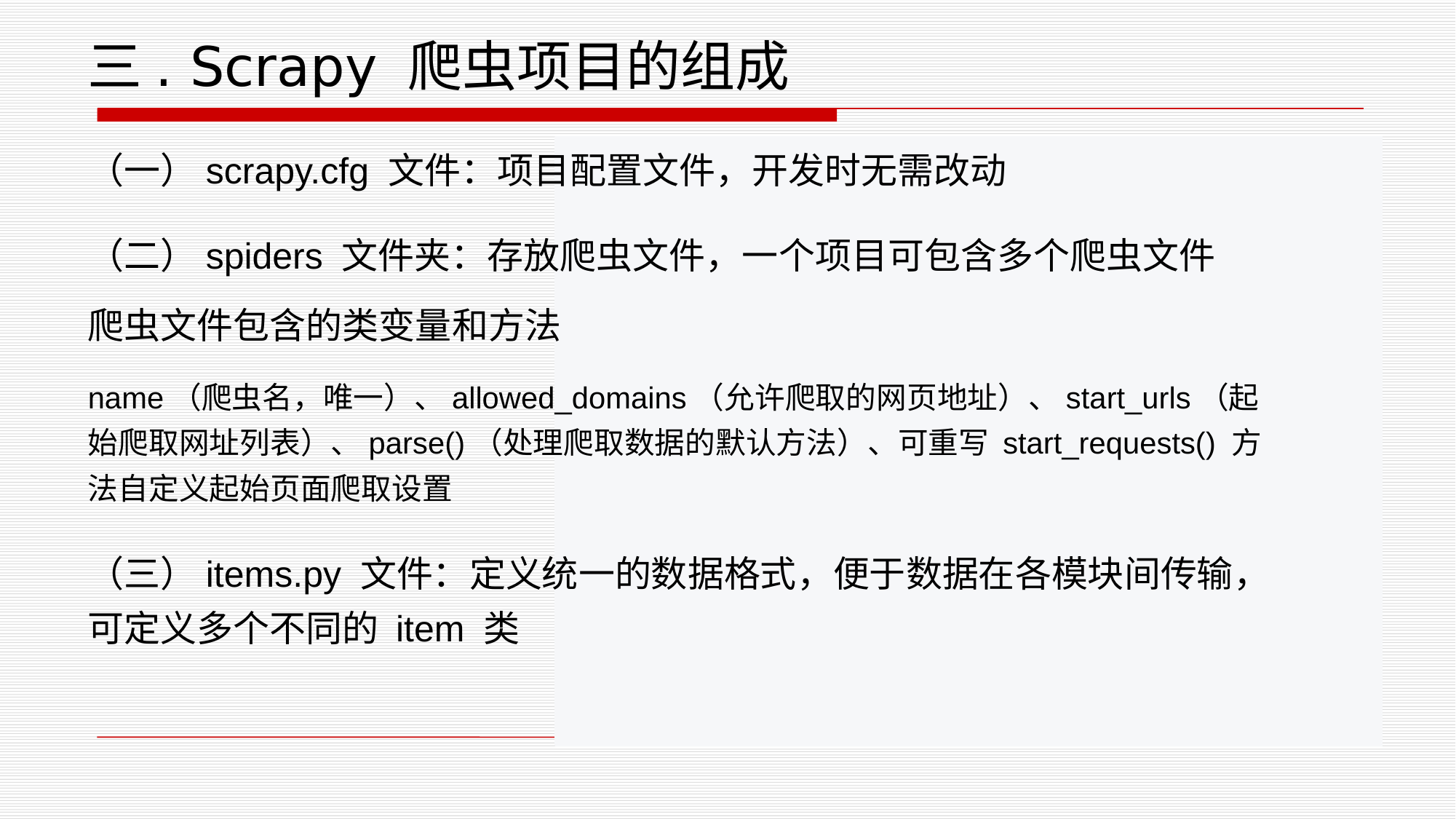

三. Scrapy 爬虫项目的组成
（一）scrapy.cfg 文件：项目配置文件，开发时无需改动
（二）spiders 文件夹：存放爬虫文件，一个项目可包含多个爬虫文件
爬虫文件包含的类变量和方法
name（爬虫名，唯一）、allowed_domains（允许爬取的网页地址）、start_urls（起始爬取网址列表）、parse()（处理爬取数据的默认方法）、可重写 start_requests() 方法自定义起始页面爬取设置
（三）items.py 文件：定义统一的数据格式，便于数据在各模块间传输，可定义多个不同的 item 类

12